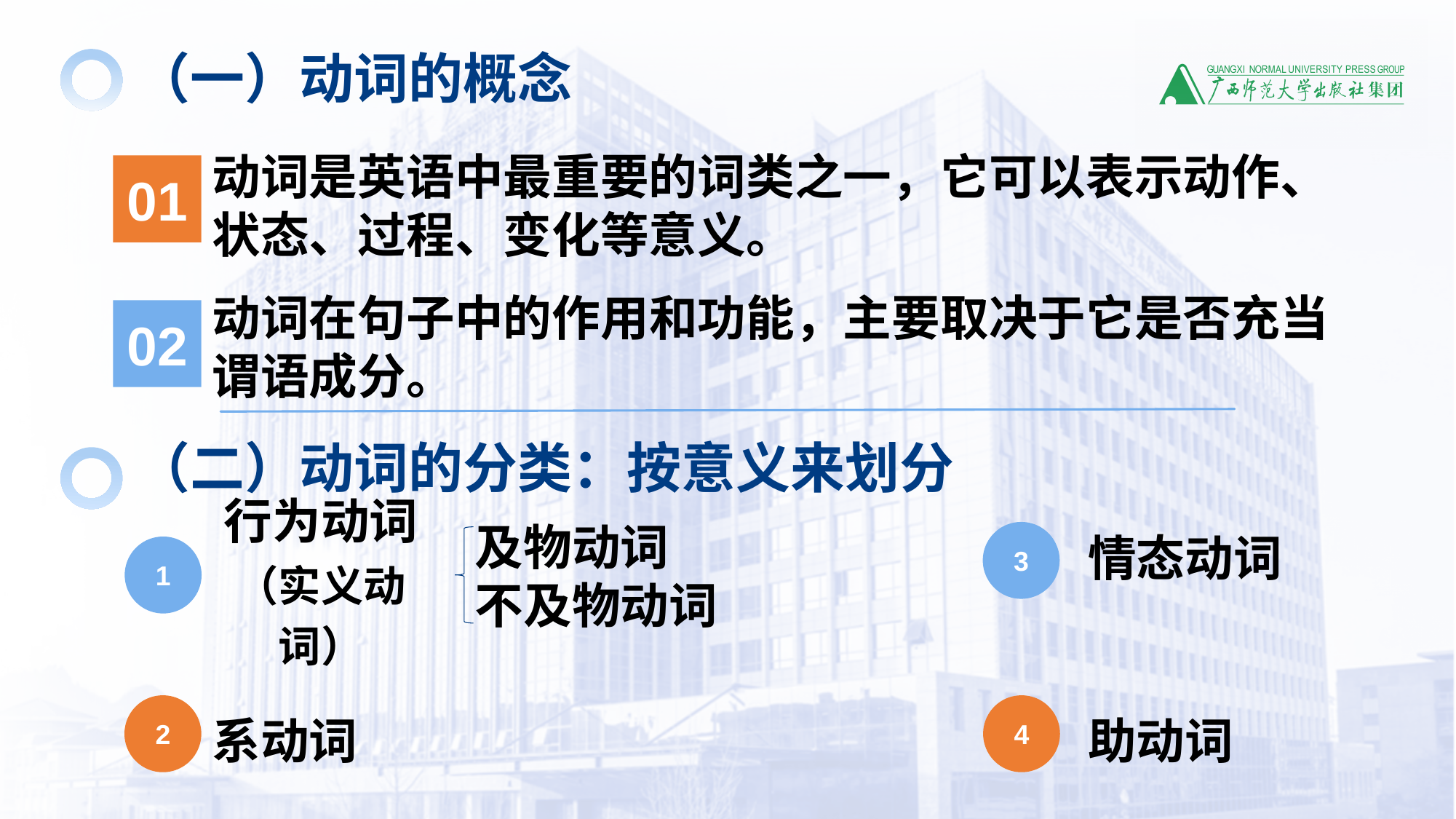

（一）动词的概念

动词是英语中最重要的词类之一，它可以表示动作、状态、过程、变化等意义。
01
动词在句子中的作用和功能，主要取决于它是否充当谓语成分。
02
（二）动词的分类：按意义来划分

及物动词
不及物动词
3
情态动词

1
行为动词
（实义动词）
4
2
系动词
助动词